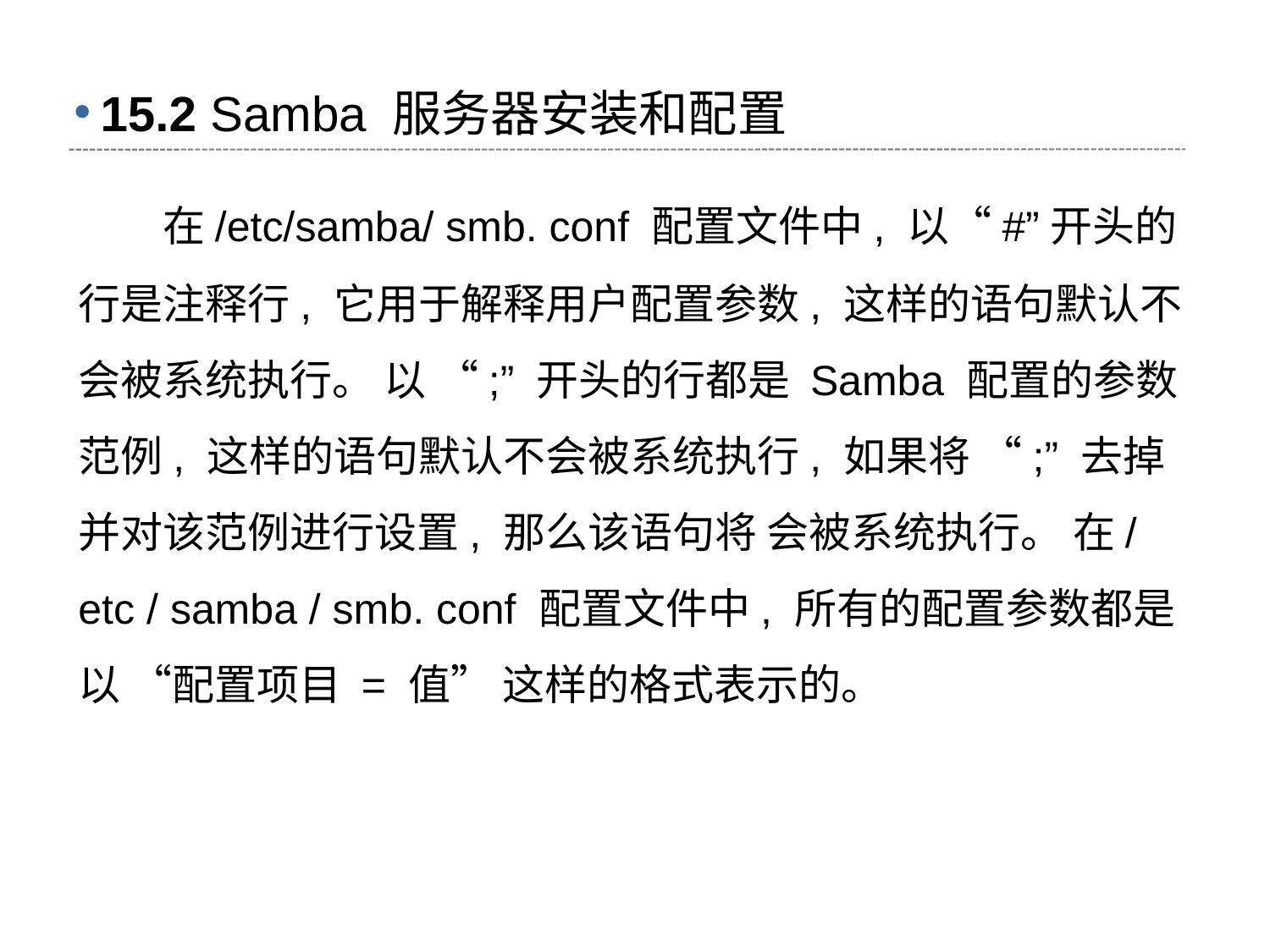

# 15.2 Samba 服务器安装和配置
       在/etc/samba/ smb. conf 配置文件中, 以“#”开头的行是注释行, 它用于解释用户配置参数, 这样的语句默认不会被系统执行。 以 “;” 开头的行都是 Samba 配置的参数范例, 这样的语句默认不会被系统执行, 如果将 “;” 去掉并对该范例进行设置, 那么该语句将 会被系统执行。 在/ etc / samba / smb. conf 配置文件中, 所有的配置参数都是以 “配置项目 = 值” 这样的格式表示的。